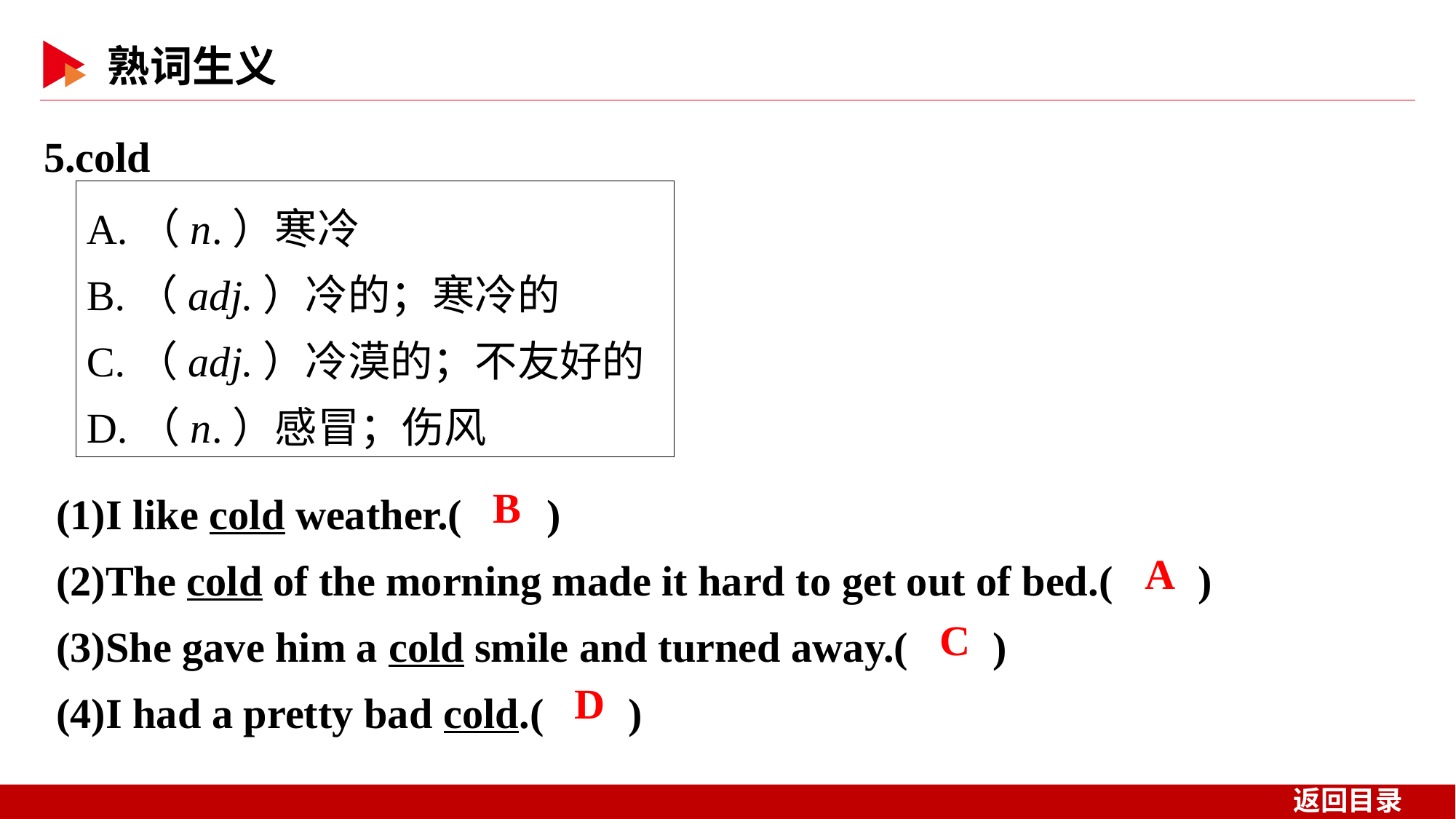

5.cold
A.（n.）寒冷
B.（adj.）冷的；寒冷的
C.（adj.）冷漠的；不友好的
D.（n.）感冒；伤风
(1)I like cold weather.(        )
(2)The cold of the morning made it hard to get out of bed.(        )
(3)She gave him a cold smile and turned away.(        )
(4)I had a pretty bad cold.(        )
   B
   A
   C
   D